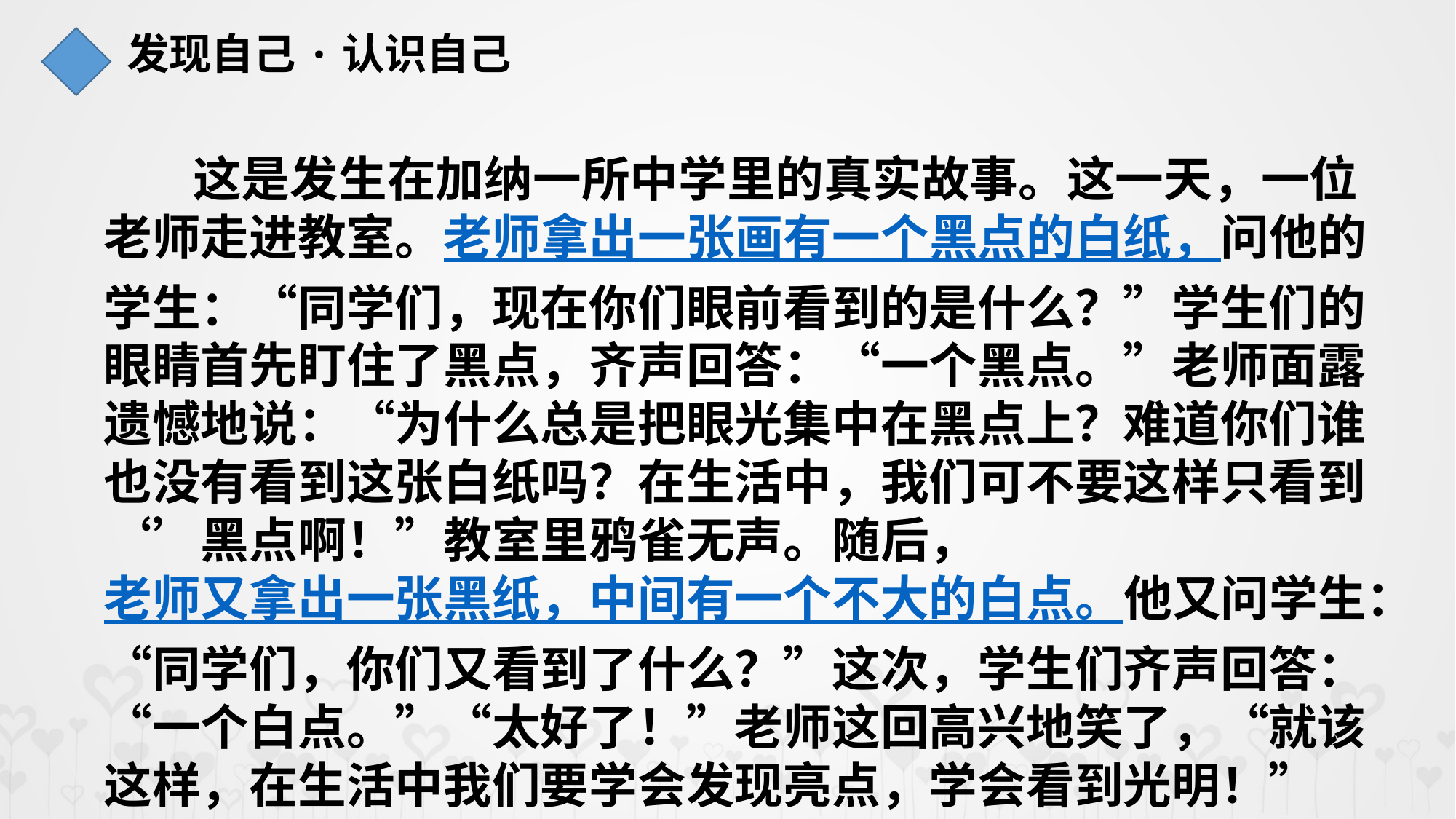

发现自己·认识自己

       这是发生在加纳一所中学里的真实故事。这一天，一位老师走进教室。老师拿出一张画有一个黑点的白纸，问他的学生：“同学们，现在你们眼前看到的是什么？”学生们的眼睛首先盯住了黑点，齐声回答：“一个黑点。”老师面露遗憾地说：“为什么总是把眼光集中在黑点上？难道你们谁也没有看到这张白纸吗？在生活中，我们可不要这样只看到‘’黑点啊！”教室里鸦雀无声。随后，老师又拿出一张黑纸，中间有一个不大的白点。他又问学生：“同学们，你们又看到了什么？”这次，学生们齐声回答：“一个白点。”“太好了！”老师这回高兴地笑了，“就该这样，在生活中我们要学会发现亮点，学会看到光明！”